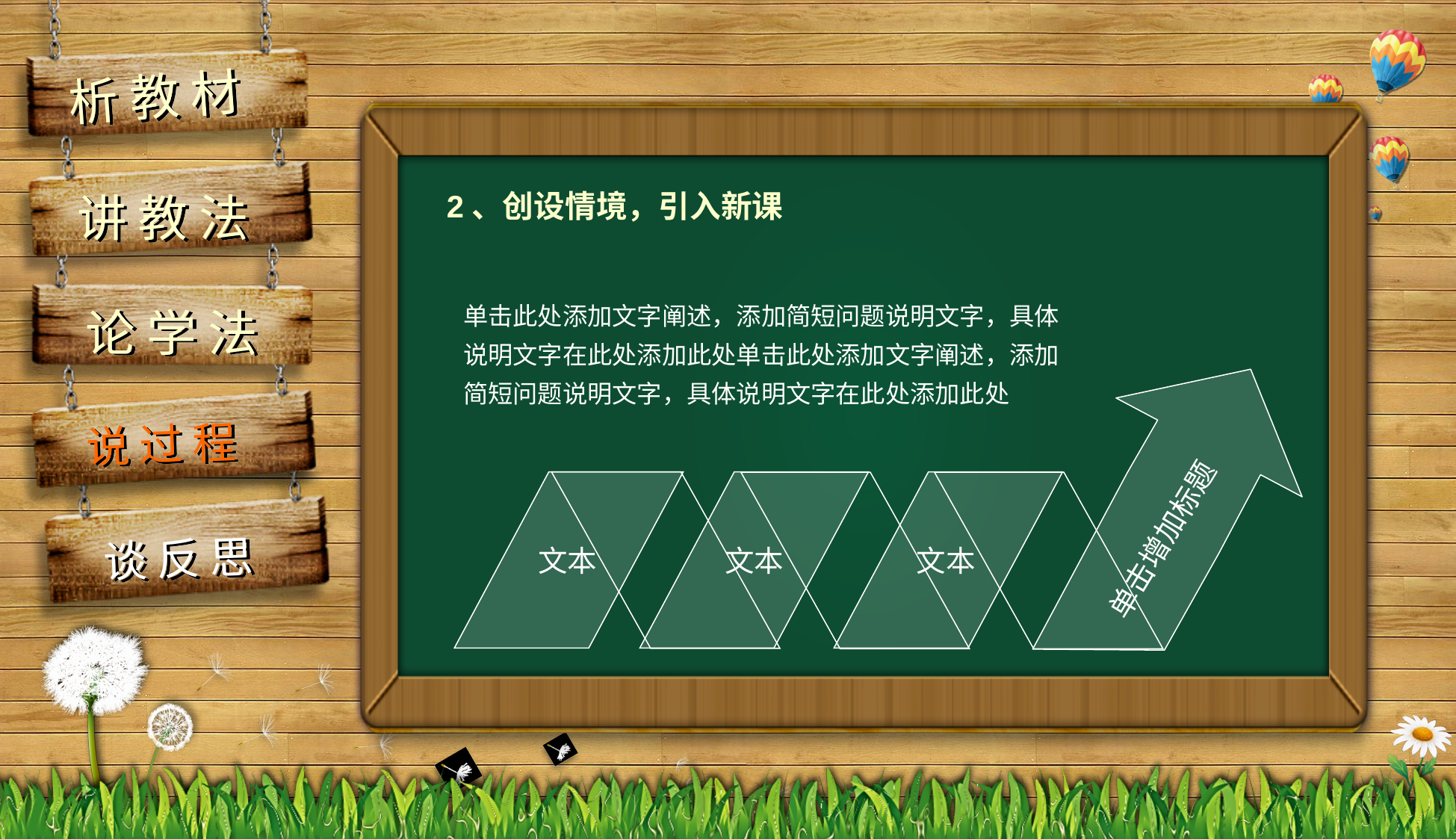

2、创设情境，引入新课
单击此处添加文字阐述，添加简短问题说明文字，具体说明文字在此处添加此处单击此处添加文字阐述，添加简短问题说明文字，具体说明文字在此处添加此处

单击增加标题

文本

文本

文本